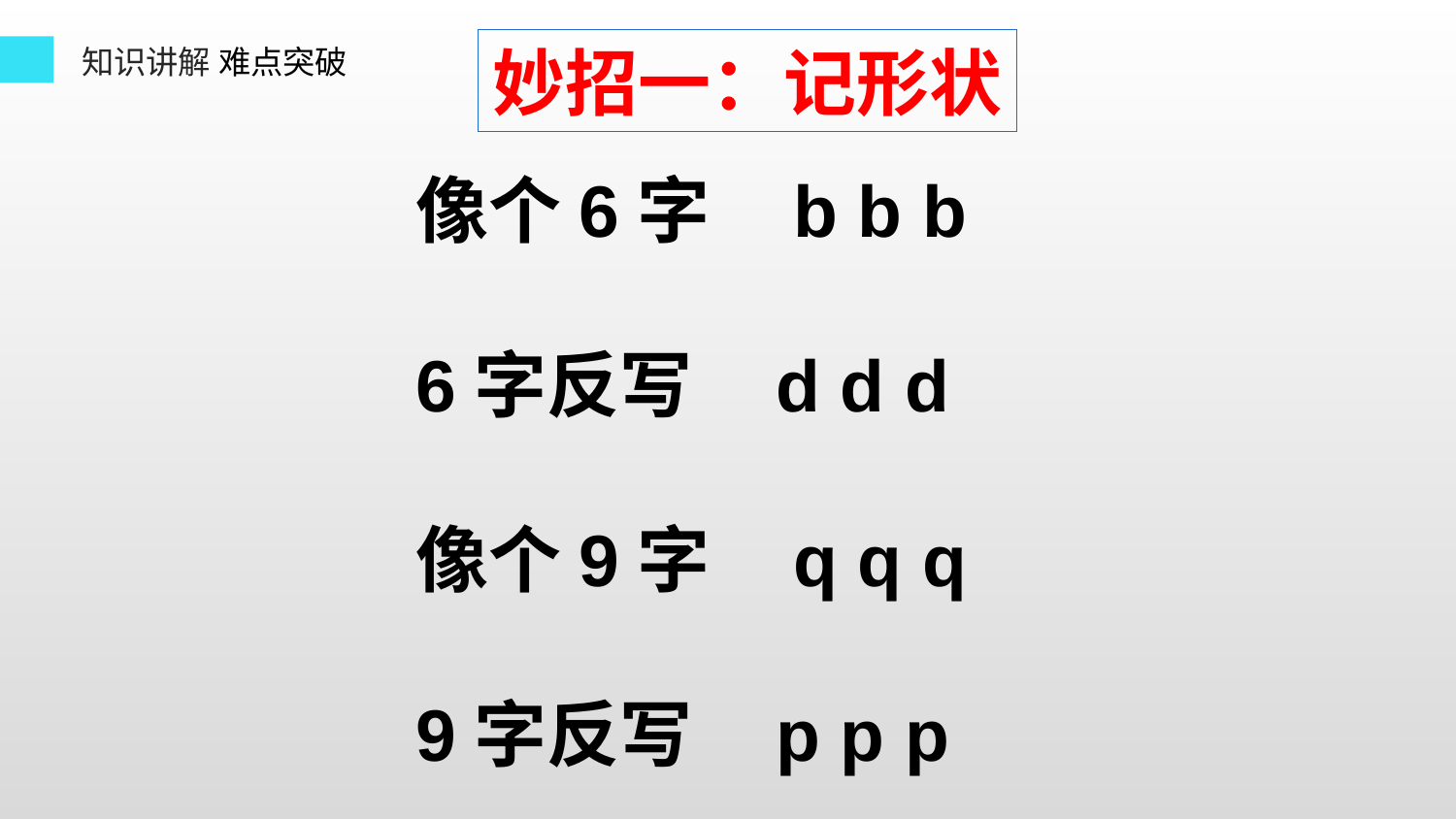

妙招一：记形状
知识讲解 难点突破

像个6字    b b b

6字反写    d d d

像个9字    q q q

9字反写    p p p